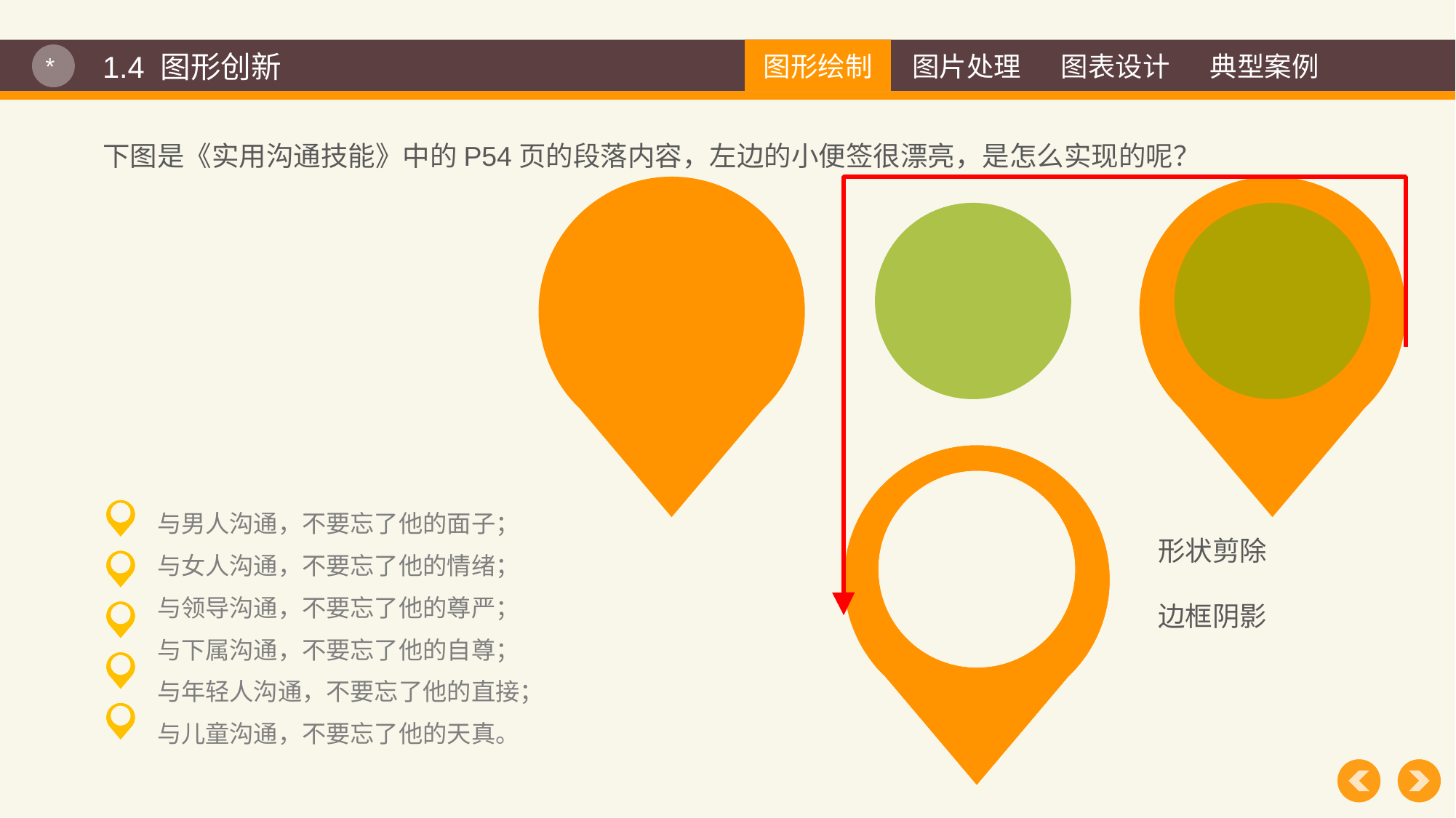

图形绘制
图形绘制
图片处理
图表设计
典型案例
1.4 图形创新

*

下图是《实用沟通技能》中的P54页的段落内容，左边的小便签很漂亮，是怎么实现的呢？

与男人沟通，不要忘了他的面子；
与女人沟通，不要忘了他的情绪；
与领导沟通，不要忘了他的尊严；
与下属沟通，不要忘了他的自尊；
与年轻人沟通，不要忘了他的直接；
与儿童沟通，不要忘了他的天真。

形状剪除
边框阴影